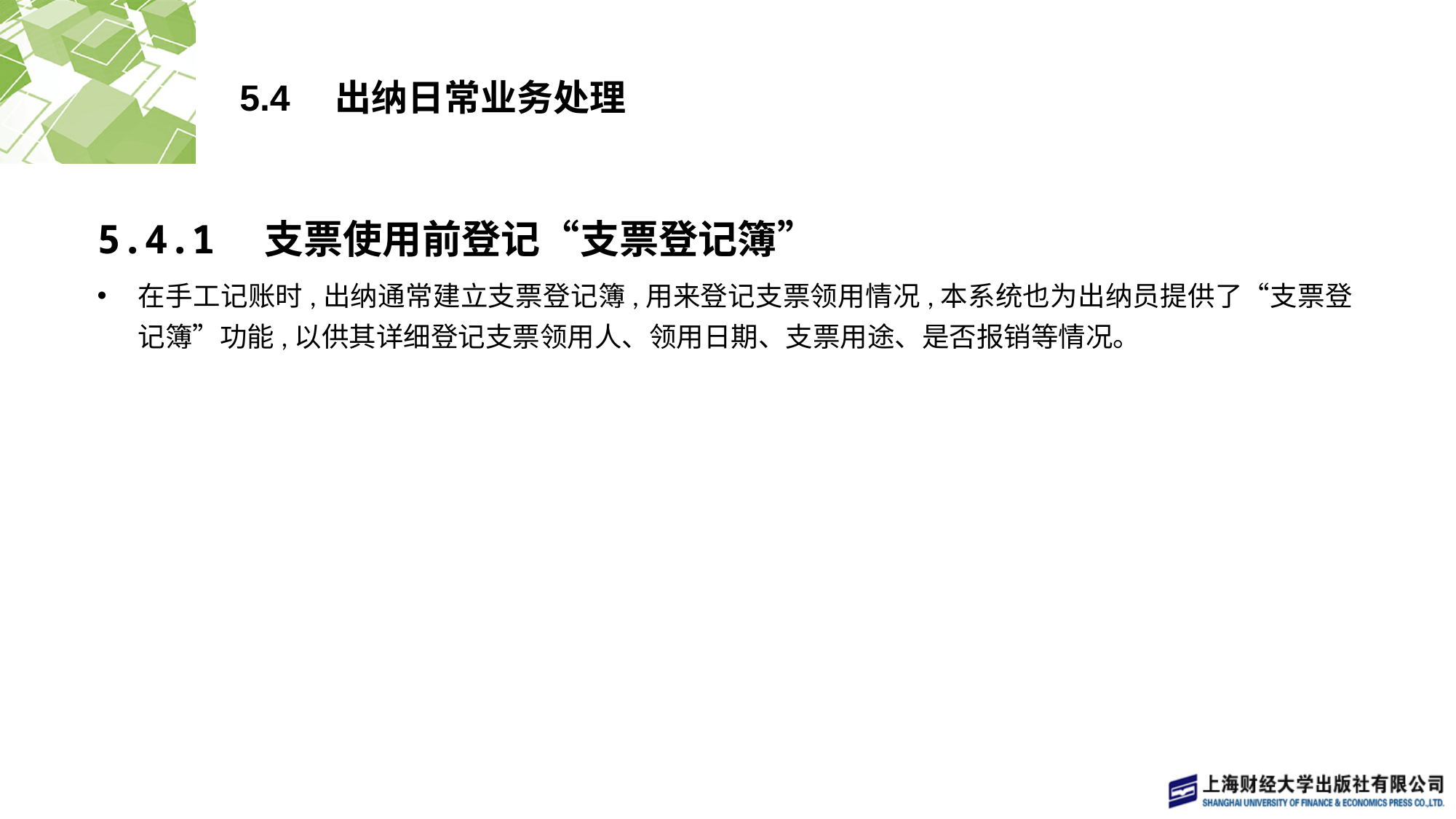

# 5.4　出纳日常业务处理
5.4.1　支票使用前登记“支票登记簿”
在手工记账时,出纳通常建立支票登记簿,用来登记支票领用情况,本系统也为出纳员提供了“支票登记簿”功能,以供其详细登记支票领用人、领用日期、支票用途、是否报销等情况。